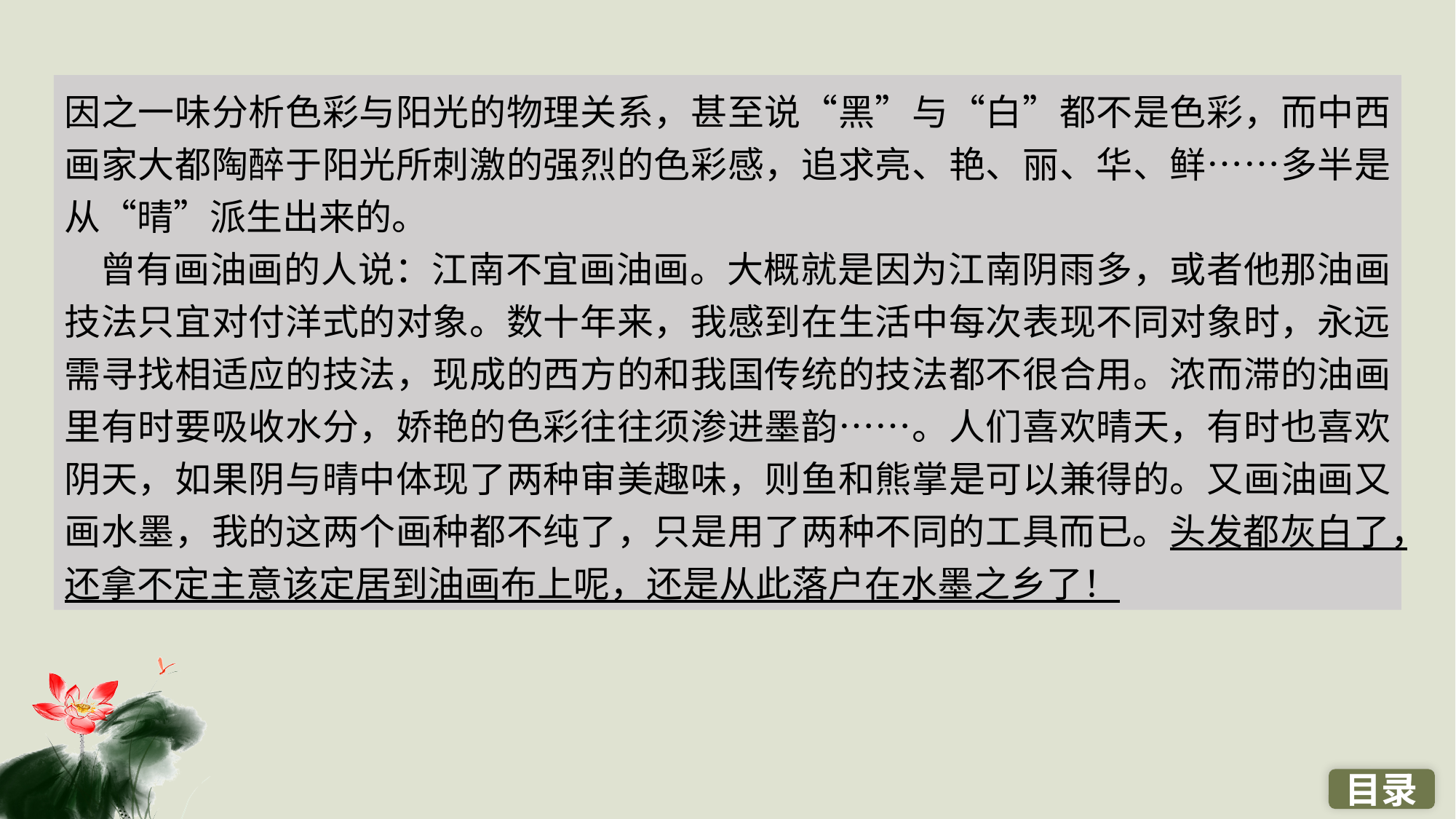

因之一味分析色彩与阳光的物理关系，甚至说“黑”与“白”都不是色彩，而中西画家大都陶醉于阳光所刺激的强烈的色彩感，追求亮、艳、丽、华、鲜……多半是从“晴”派生出来的。
   曾有画油画的人说：江南不宜画油画。大概就是因为江南阴雨多，或者他那油画技法只宜对付洋式的对象。数十年来，我感到在生活中每次表现不同对象时，永远需寻找相适应的技法，现成的西方的和我国传统的技法都不很合用。浓而滞的油画里有时要吸收水分，娇艳的色彩往往须渗进墨韵……。人们喜欢晴天，有时也喜欢阴天，如果阴与晴中体现了两种审美趣味，则鱼和熊掌是可以兼得的。又画油画又画水墨，我的这两个画种都不纯了，只是用了两种不同的工具而已。头发都灰白了，还拿不定主意该定居到油画布上呢，还是从此落户在水墨之乡了！